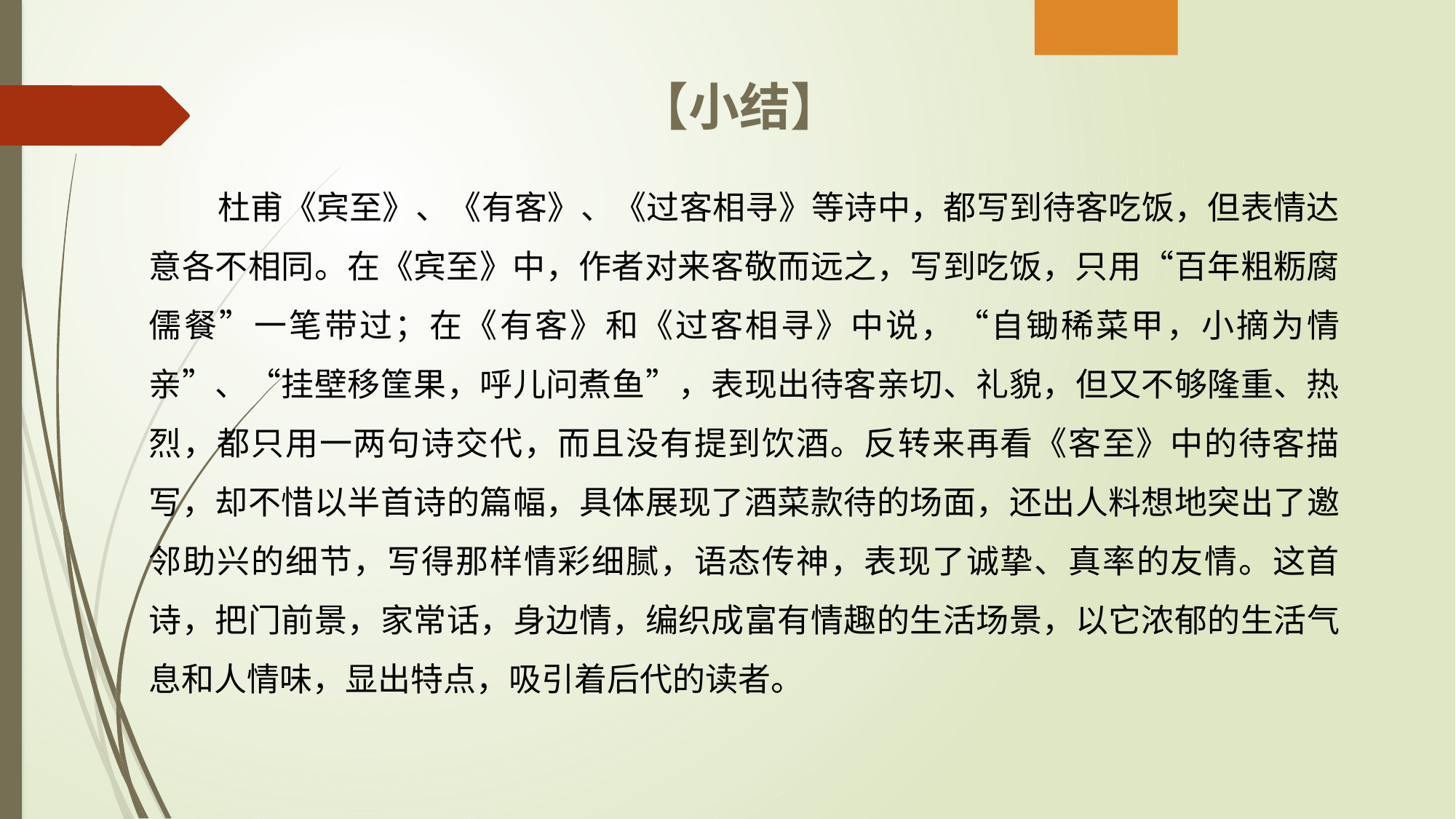

【小结】
        杜甫《宾至》、《有客》、《过客相寻》等诗中，都写到待客吃饭，但表情达意各不相同。在《宾至》中，作者对来客敬而远之，写到吃饭，只用“百年粗粝腐儒餐”一笔带过；在《有客》和《过客相寻》中说，“自锄稀菜甲，小摘为情亲”、“挂壁移筐果，呼儿问煮鱼”，表现出待客亲切、礼貌，但又不够隆重、热烈，都只用一两句诗交代，而且没有提到饮酒。反转来再看《客至》中的待客描写，却不惜以半首诗的篇幅，具体展现了酒菜款待的场面，还出人料想地突出了邀邻助兴的细节，写得那样情彩细腻，语态传神，表现了诚挚、真率的友情。这首诗，把门前景，家常话，身边情，编织成富有情趣的生活场景，以它浓郁的生活气息和人情味，显出特点，吸引着后代的读者。